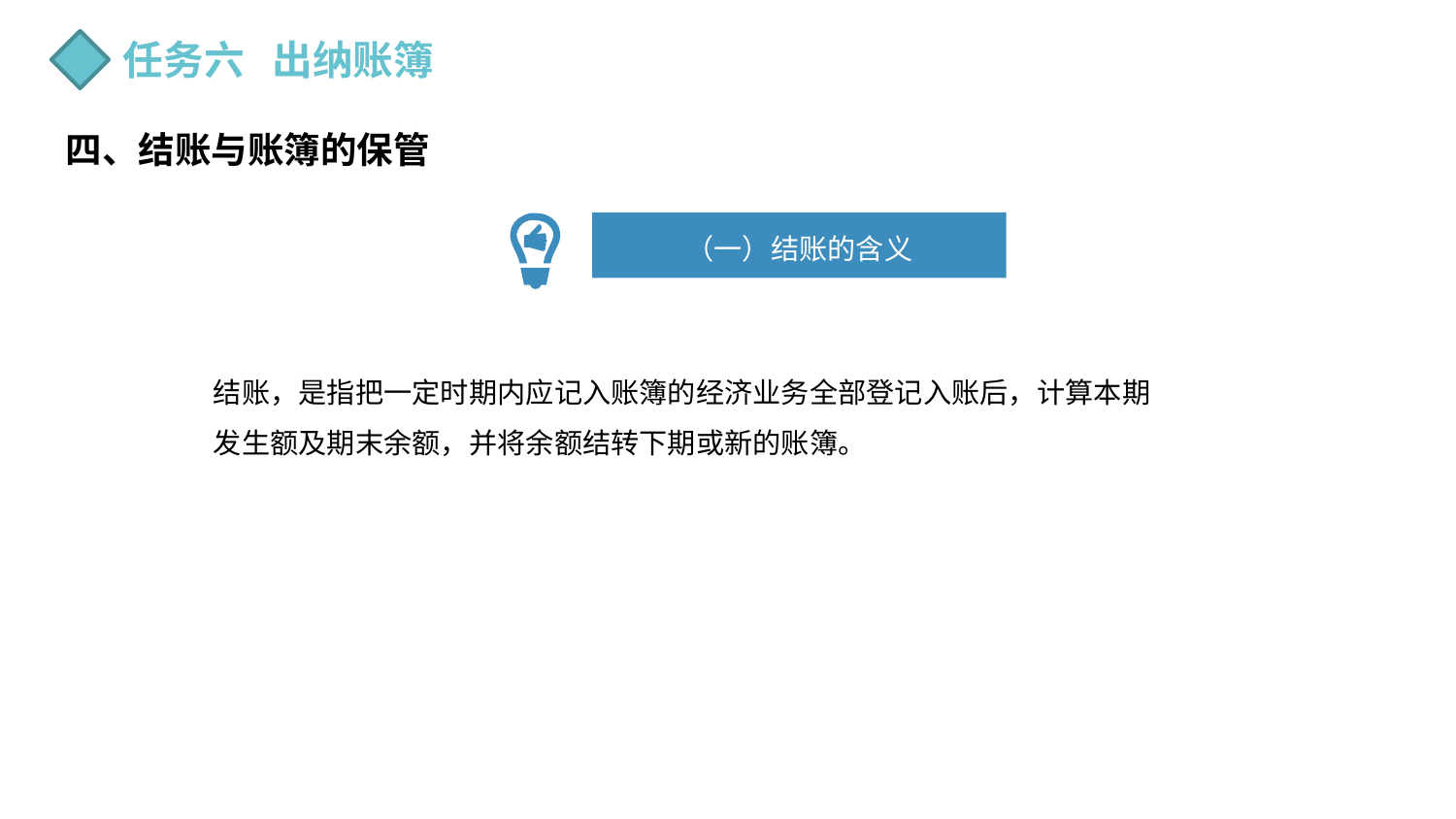

任务六   出纳账簿

四、结账与账簿的保管

（一）结账的含义
结账，是指把一定时期内应记入账簿的经济业务全部登记入账后，计算本期
发生额及期末余额，并将余额结转下期或新的账簿。